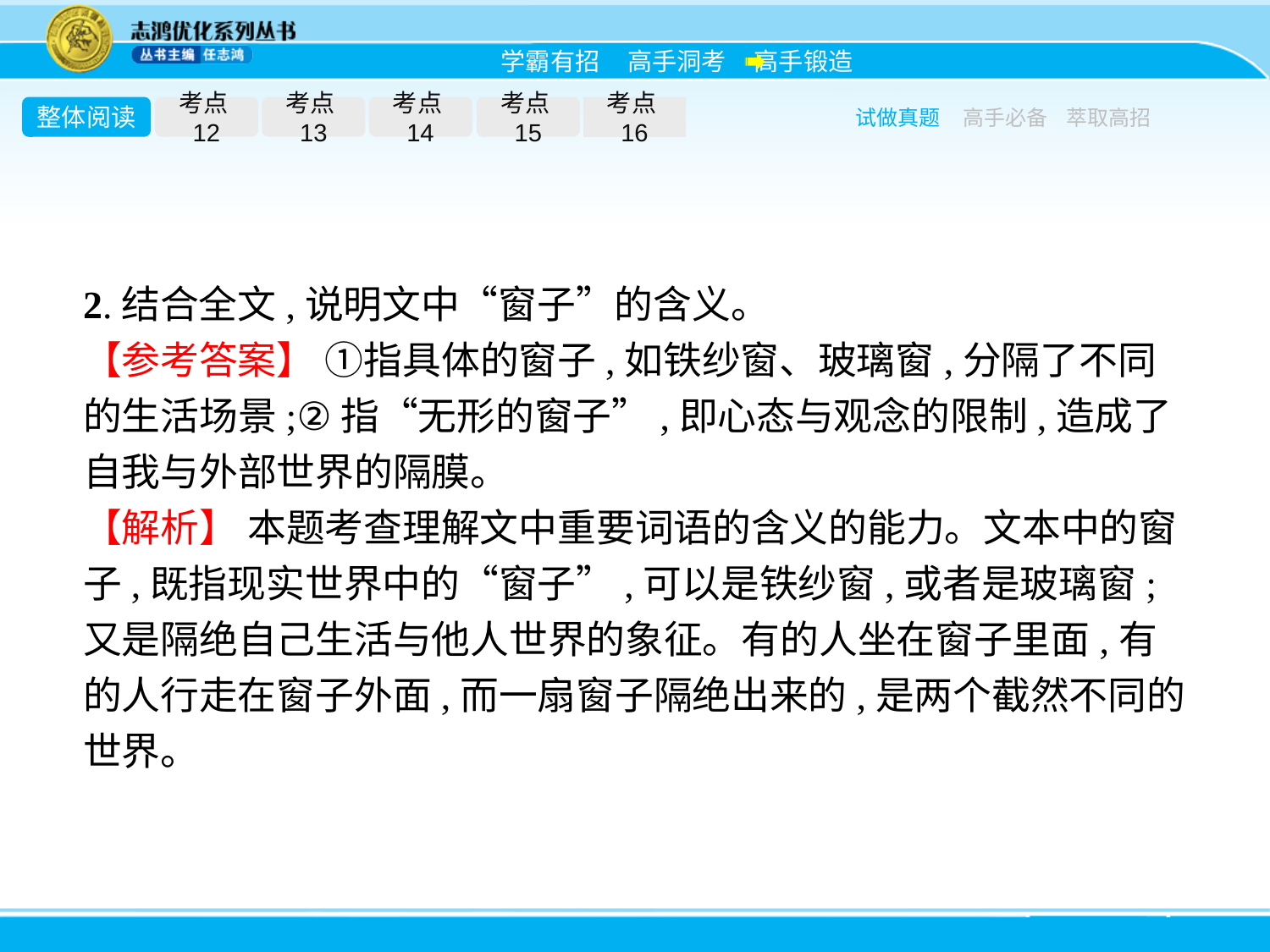

整体阅读
考点12
考点13
考点14
考点15
考点16
试做真题
高手必备
萃取高招
2.结合全文,说明文中“窗子”的含义。
【参考答案】 ①指具体的窗子,如铁纱窗、玻璃窗,分隔了不同的生活场景;②指“无形的窗子”,即心态与观念的限制,造成了自我与外部世界的隔膜。
【解析】 本题考查理解文中重要词语的含义的能力。文本中的窗子,既指现实世界中的“窗子”,可以是铁纱窗,或者是玻璃窗;又是隔绝自己生活与他人世界的象征。有的人坐在窗子里面,有的人行走在窗子外面,而一扇窗子隔绝出来的,是两个截然不同的世界。